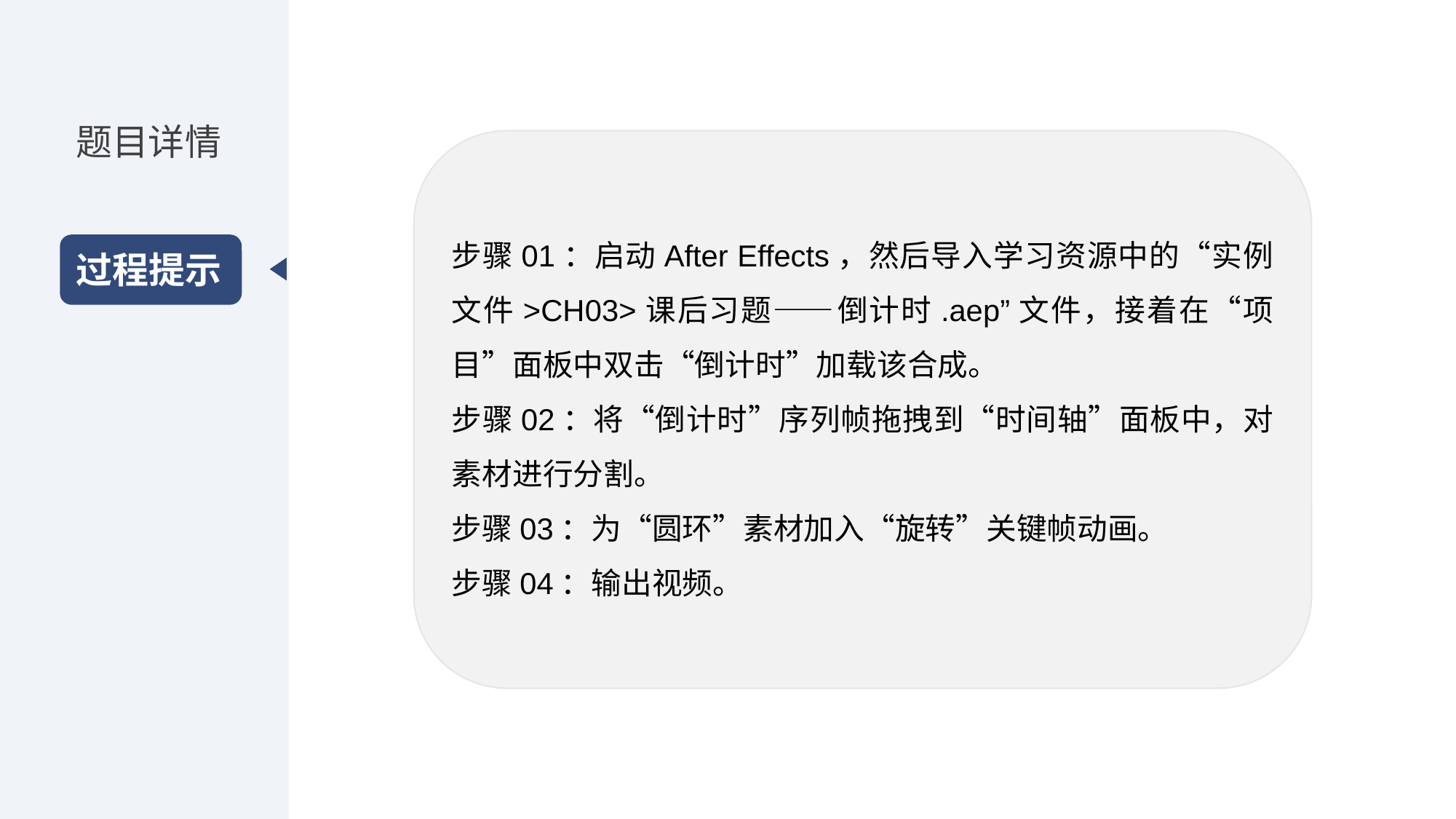

题目详情
步骤01：启动After Effects，然后导入学习资源中的“实例文件>CH03>课后习题——倒计时.aep”文件，接着在“项目”面板中双击“倒计时”加载该合成。
步骤02：将“倒计时”序列帧拖拽到“时间轴”面板中，对素材进行分割。
步骤03：为“圆环”素材加入“旋转”关键帧动画。
步骤04：输出视频。

过程提示